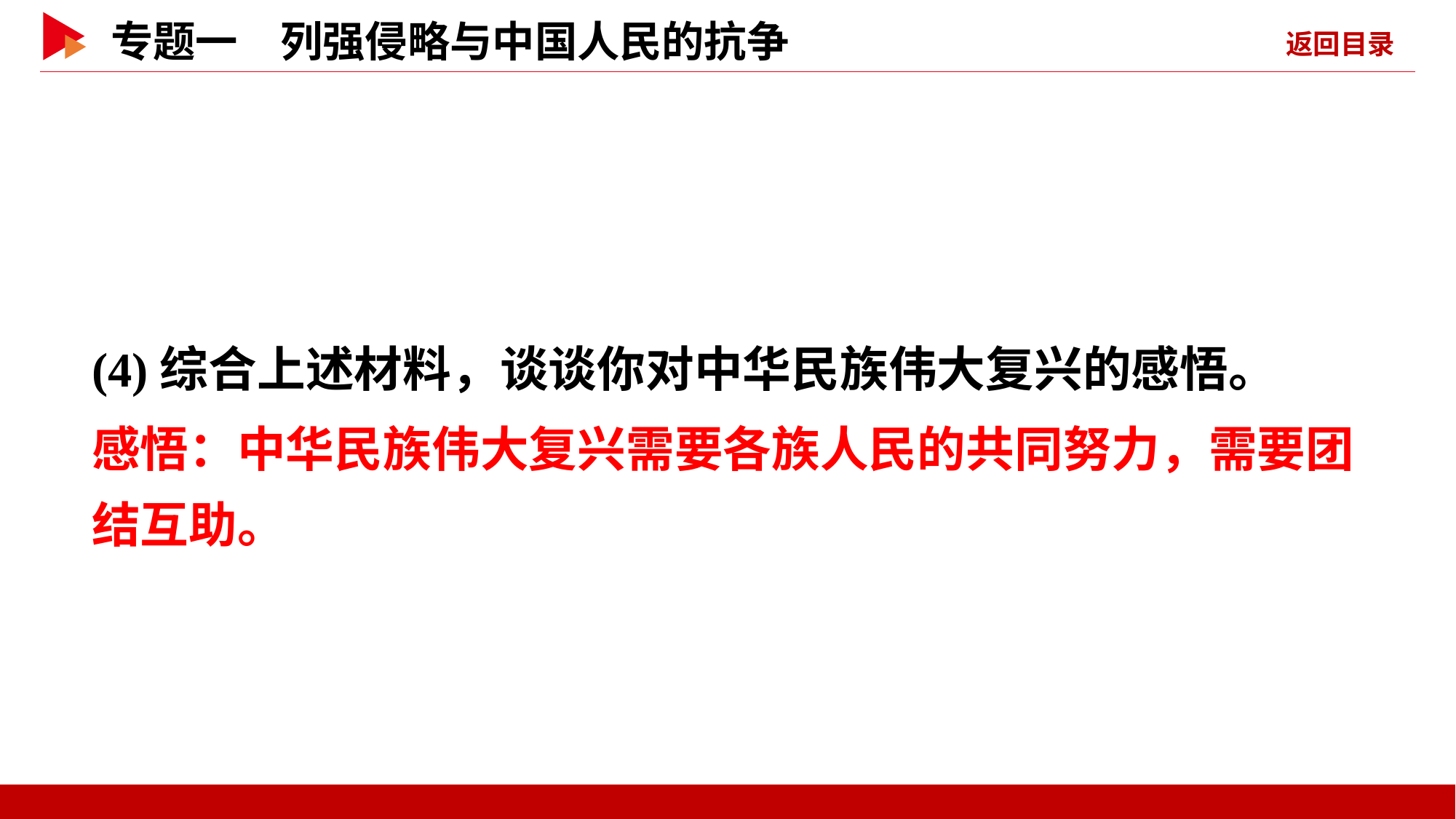

(4)综合上述材料，谈谈你对中华民族伟大复兴的感悟。
感悟：中华民族伟大复兴需要各族人民的共同努力，需要团结互助。